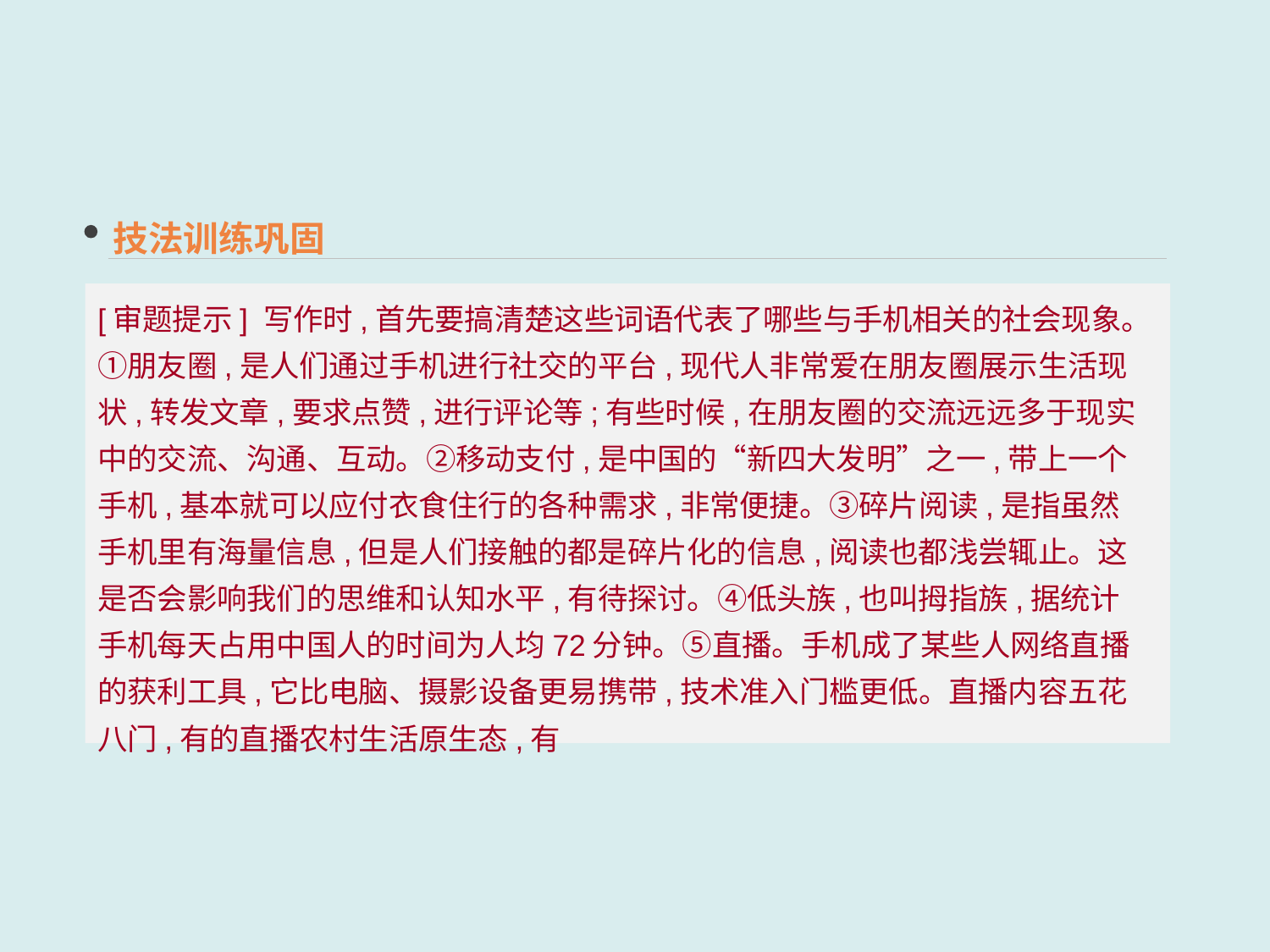

技法训练巩固

[审题提示] 写作时,首先要搞清楚这些词语代表了哪些与手机相关的社会现象。①朋友圈,是人们通过手机进行社交的平台,现代人非常爱在朋友圈展示生活现状,转发文章,要求点赞,进行评论等;有些时候,在朋友圈的交流远远多于现实中的交流、沟通、互动。②移动支付,是中国的“新四大发明”之一,带上一个手机,基本就可以应付衣食住行的各种需求,非常便捷。③碎片阅读,是指虽然手机里有海量信息,但是人们接触的都是碎片化的信息,阅读也都浅尝辄止。这是否会影响我们的思维和认知水平,有待探讨。④低头族,也叫拇指族,据统计手机每天占用中国人的时间为人均72分钟。⑤直播。手机成了某些人网络直播的获利工具,它比电脑、摄影设备更易携带,技术准入门槛更低。直播内容五花八门,有的直播农村生活原生态,有